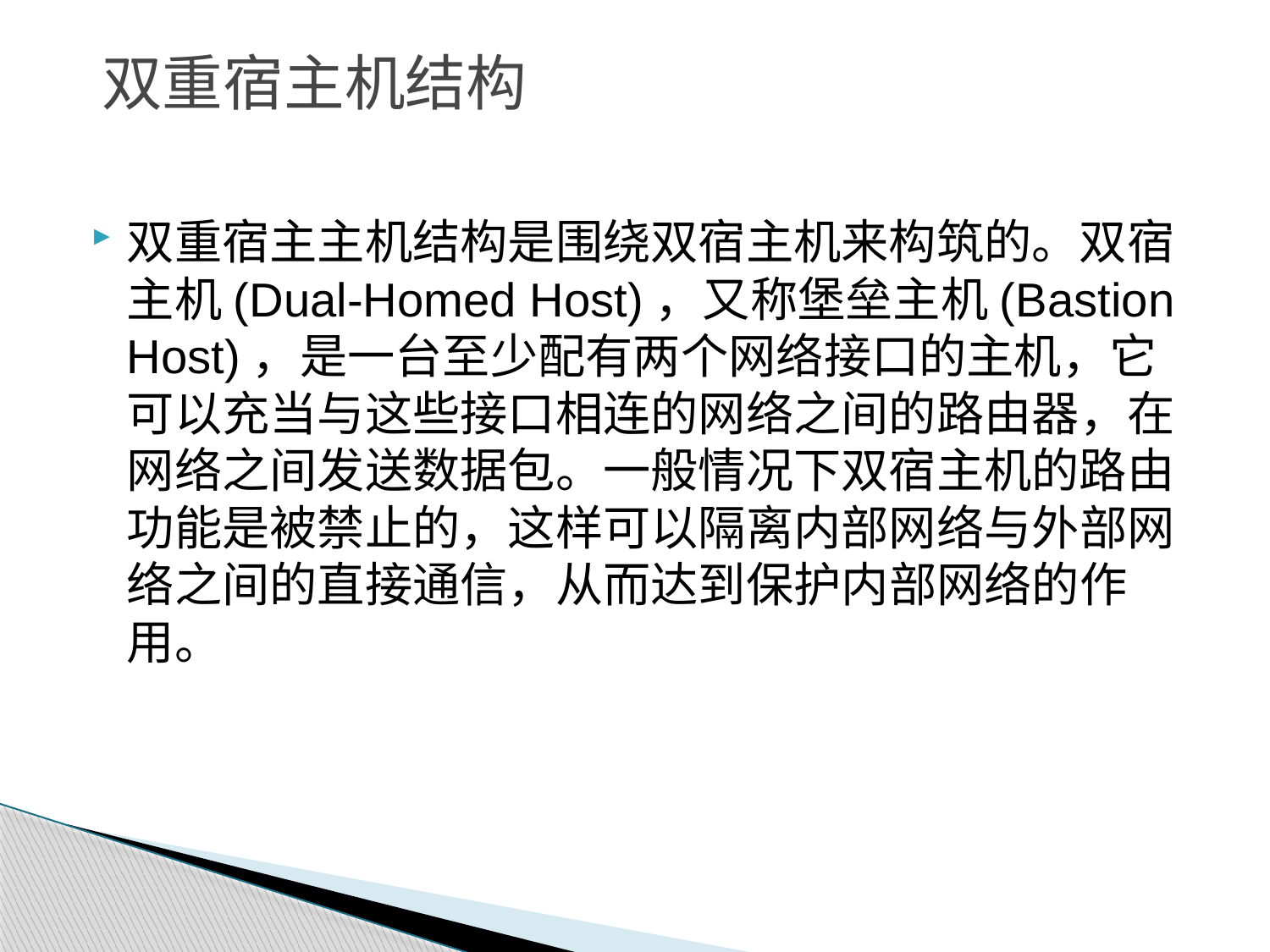

# 双重宿主机结构
双重宿主主机结构是围绕双宿主机来构筑的。双宿主机(Dual-Homed Host)，又称堡垒主机(Bastion Host)，是一台至少配有两个网络接口的主机，它可以充当与这些接口相连的网络之间的路由器，在网络之间发送数据包。一般情况下双宿主机的路由功能是被禁止的，这样可以隔离内部网络与外部网络之间的直接通信，从而达到保护内部网络的作用。